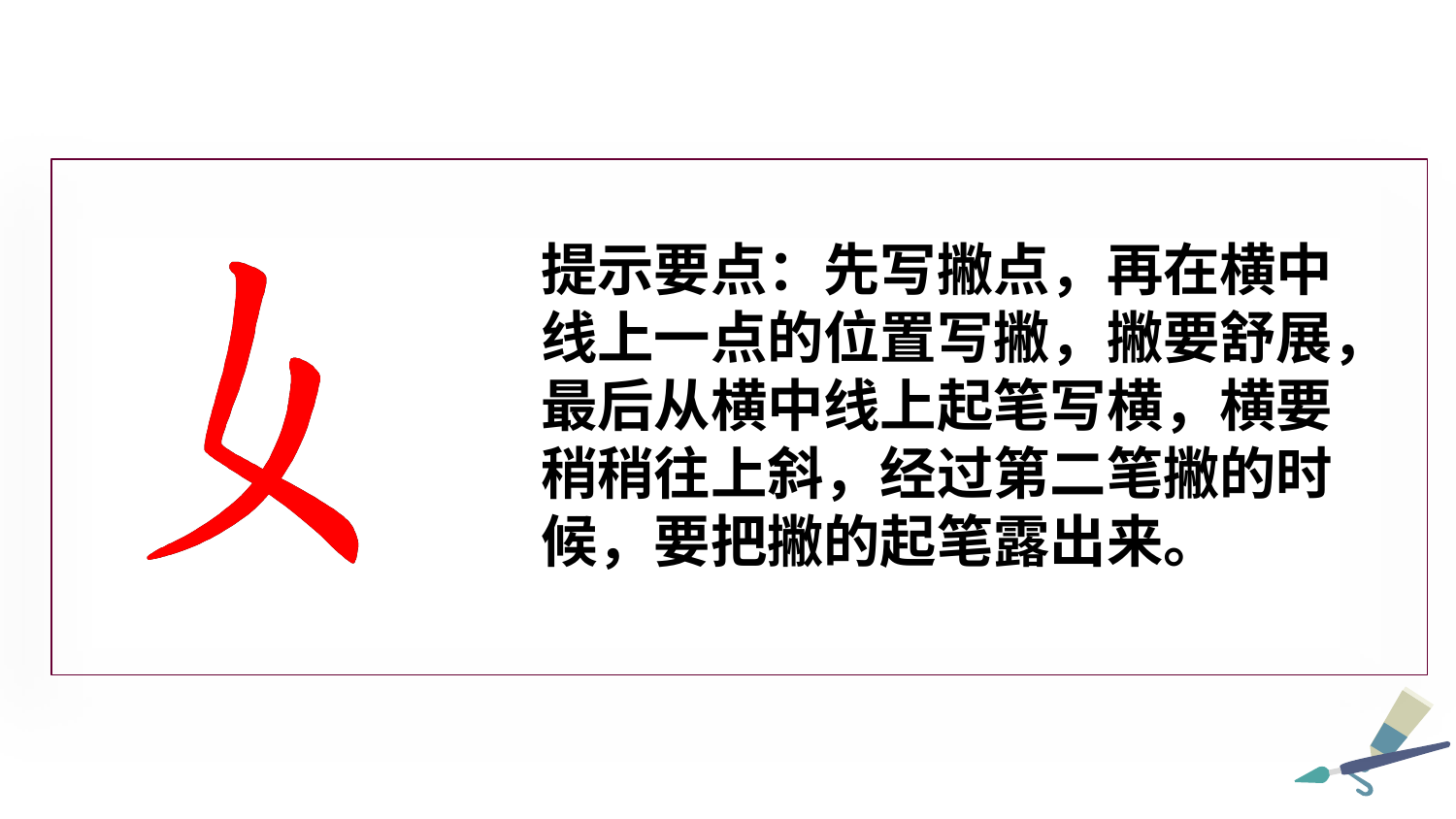

提示要点：先写撇点，再在横中线上一点的位置写撇，撇要舒展，最后从横中线上起笔写横，横要稍稍往上斜，经过第二笔撇的时候，要把撇的起笔露出来。